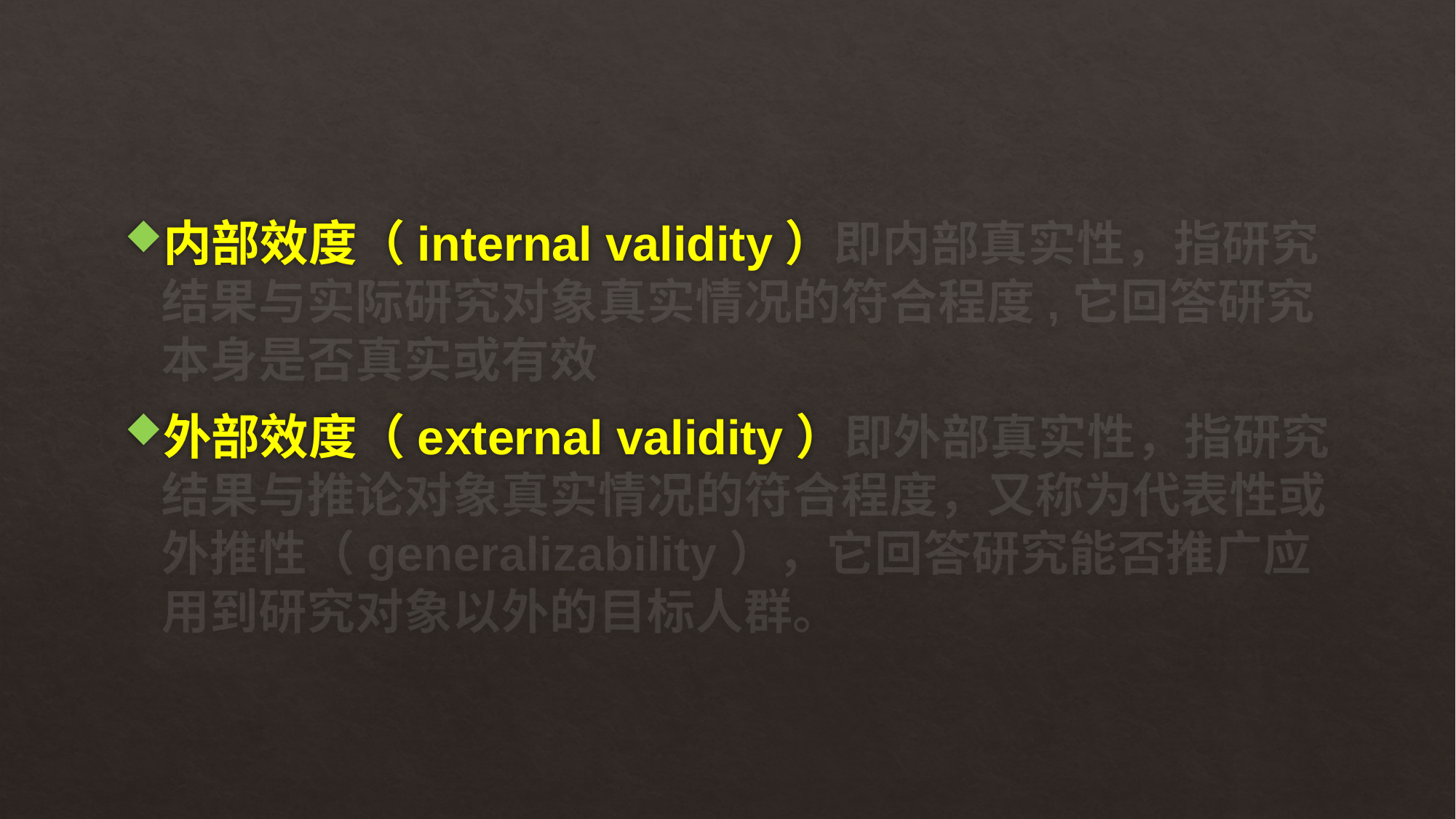

#
内部效度（internal validity）即内部真实性，指研究结果与实际研究对象真实情况的符合程度,它回答研究本身是否真实或有效
外部效度（external validity）即外部真实性，指研究结果与推论对象真实情况的符合程度，又称为代表性或外推性（generalizability），它回答研究能否推广应用到研究对象以外的目标人群。